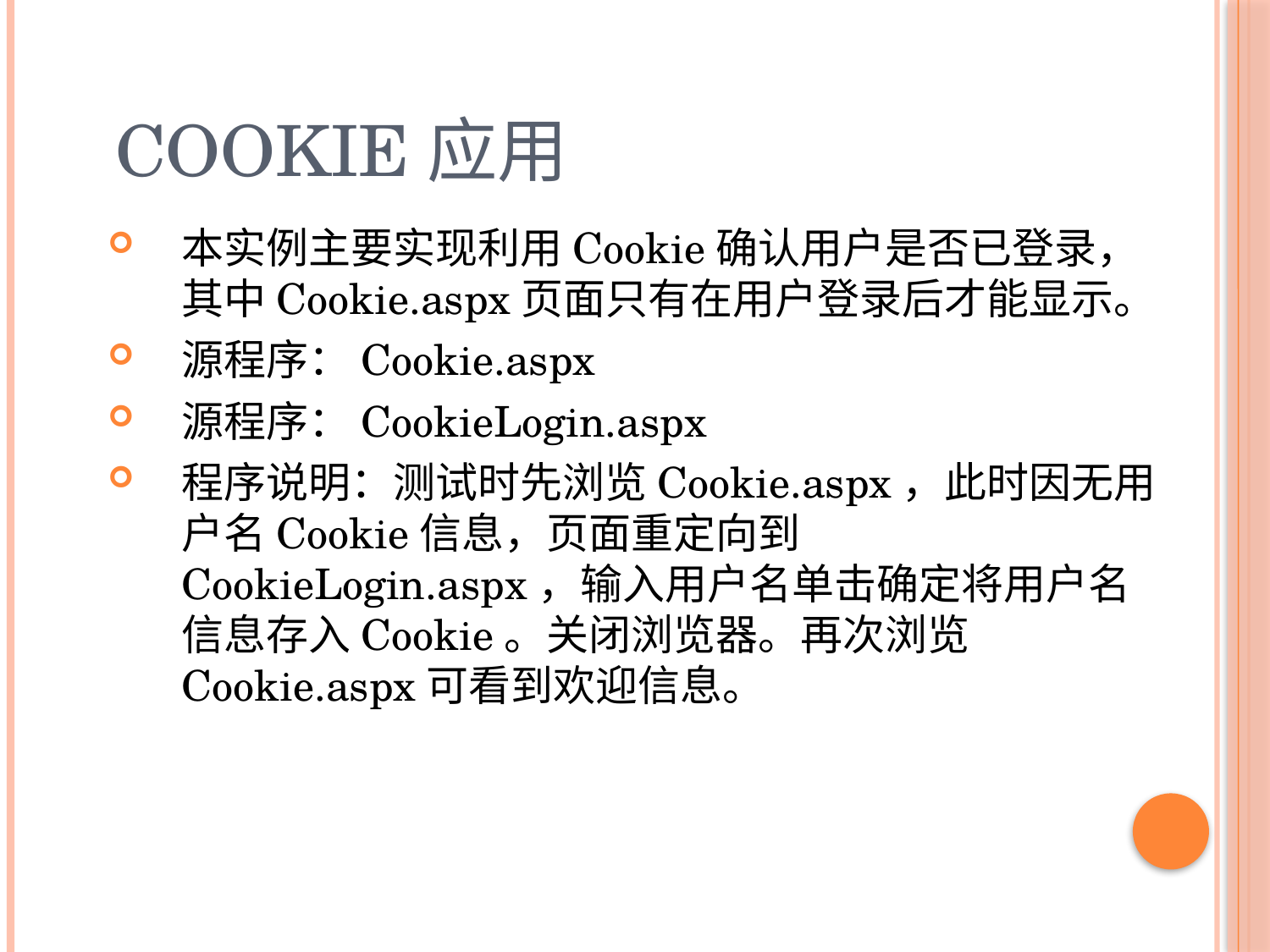

# Cookie应用
本实例主要实现利用Cookie确认用户是否已登录，其中Cookie.aspx页面只有在用户登录后才能显示。
源程序：Cookie.aspx
源程序：CookieLogin.aspx
程序说明：测试时先浏览Cookie.aspx，此时因无用户名Cookie信息，页面重定向到CookieLogin.aspx，输入用户名单击确定将用户名信息存入Cookie。关闭浏览器。再次浏览Cookie.aspx可看到欢迎信息。
26